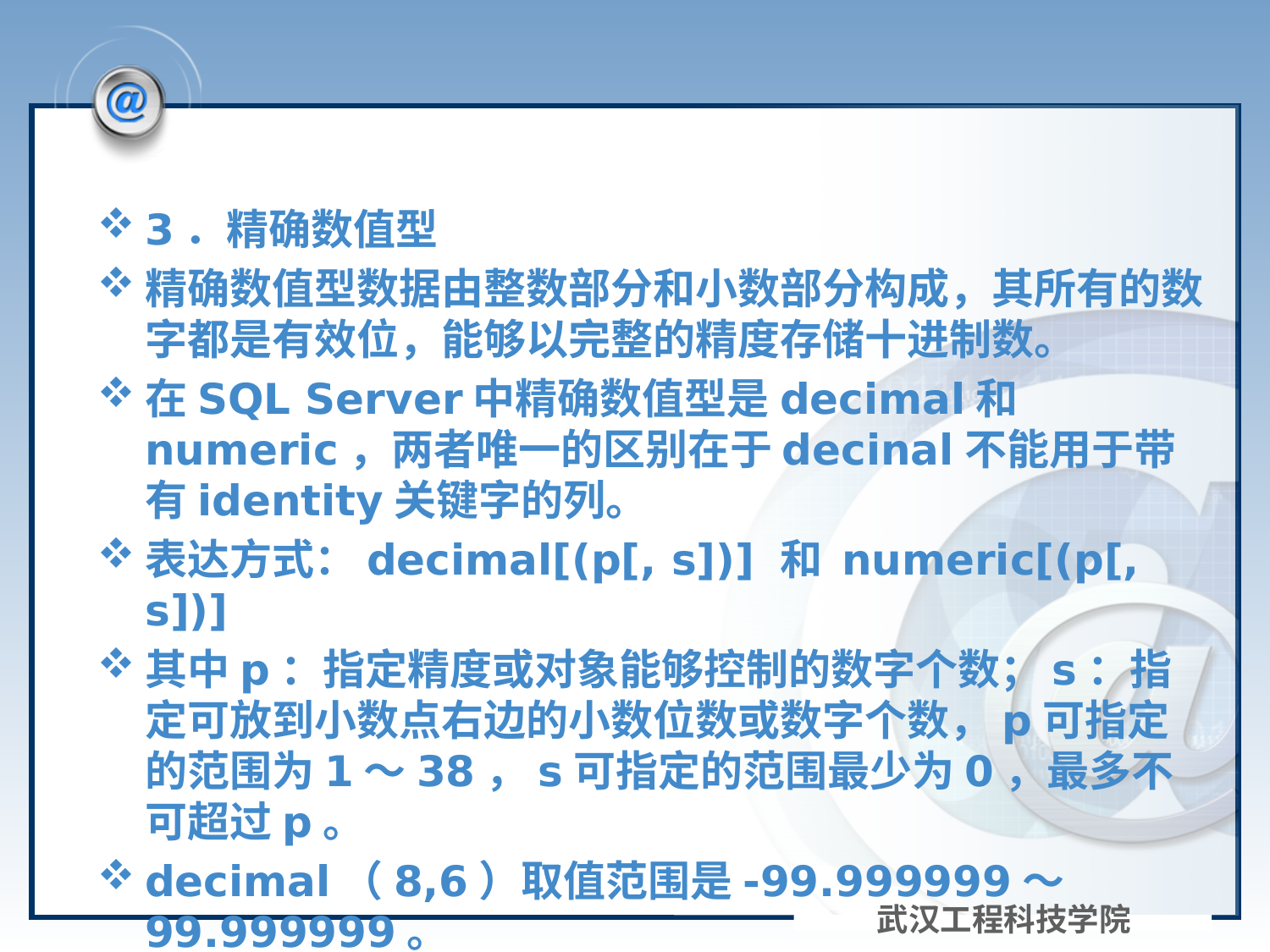

3．精确数值型
精确数值型数据由整数部分和小数部分构成，其所有的数字都是有效位，能够以完整的精度存储十进制数。
在SQL Server中精确数值型是decimal和numeric，两者唯一的区别在于decinal不能用于带有identity关键字的列。
表达方式：decimal[(p[, s])] 和 numeric[(p[, s])]
其中p：指定精度或对象能够控制的数字个数；s：指定可放到小数点右边的小数位数或数字个数，p可指定的范围为1～38，s可指定的范围最少为0，最多不可超过p。
decimal（8,6）取值范围是-99.999999～99.999999。
武汉工程科技学院